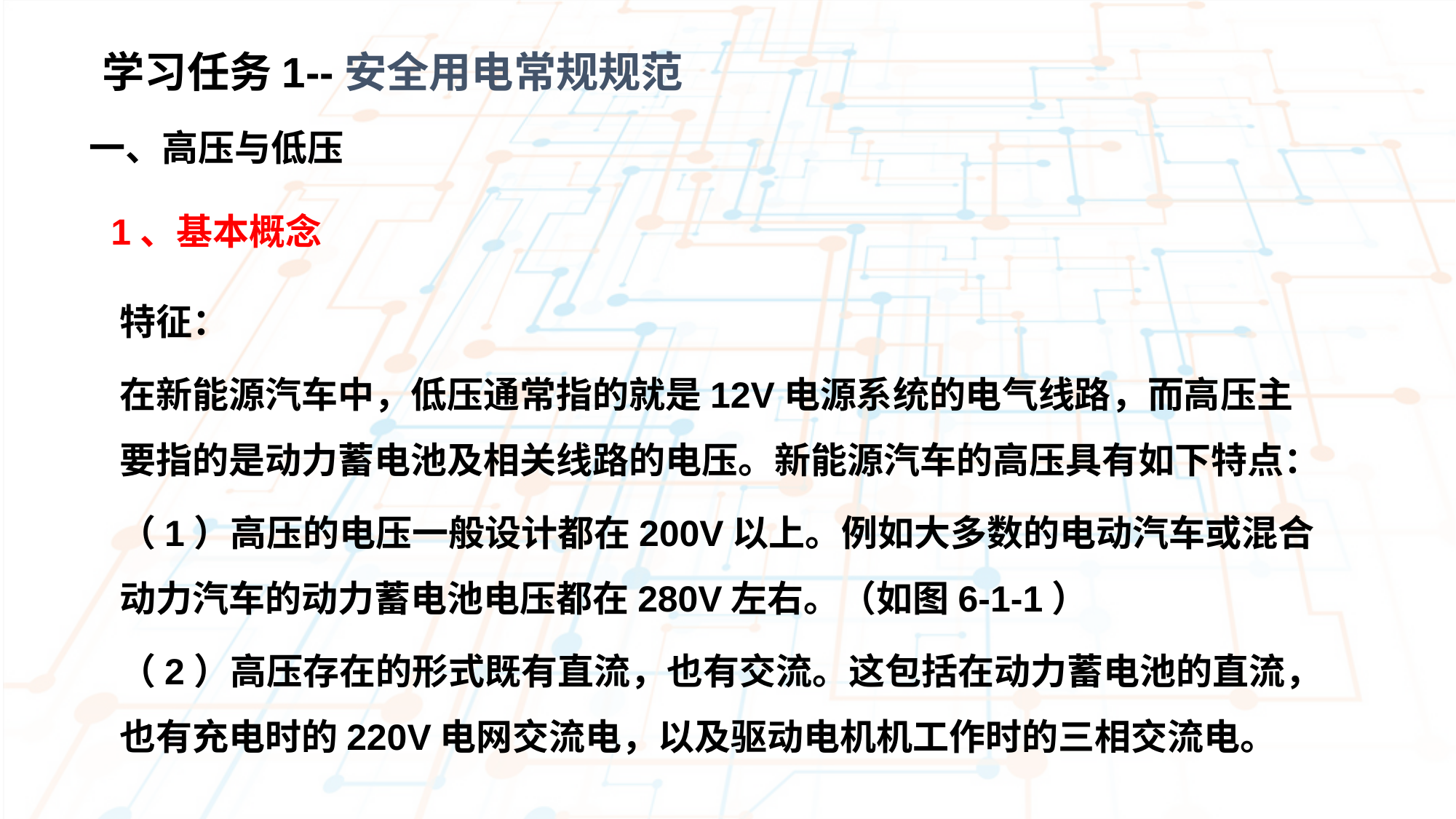

学习任务1--安全用电常规规范
一、高压与低压

1、基本概念
特征：
在新能源汽车中，低压通常指的就是12V电源系统的电气线路，而高压主要指的是动力蓄电池及相关线路的电压。新能源汽车的高压具有如下特点：
（1）高压的电压一般设计都在200V以上。例如大多数的电动汽车或混合动力汽车的动力蓄电池电压都在280V左右。（如图6-1-1）
（2）高压存在的形式既有直流，也有交流。这包括在动力蓄电池的直流，也有充电时的220V电网交流电，以及驱动电机机工作时的三相交流电。